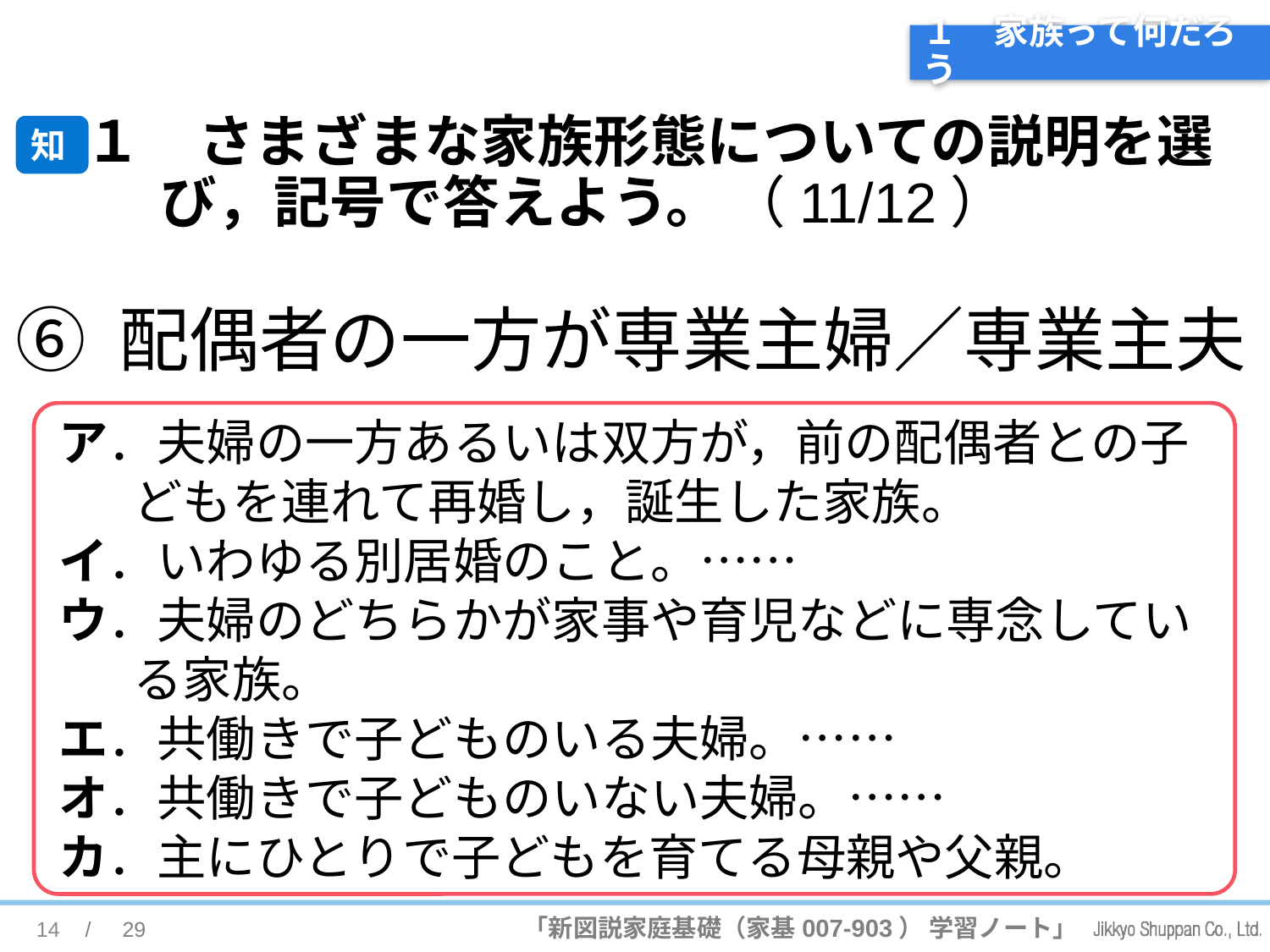

# １　家族って何だろう
１　さまざまな家族形態についての説明を選び，記号で答えよう。 （11/12）
知
⑥ 配偶者の一方が専業主婦／専業主夫
ア．夫婦の一方あるいは双方が，前の配偶者との子どもを連れて再婚し，誕生した家族。
イ．いわゆる別居婚のこと。……
ウ．夫婦のどちらかが家事や育児などに専念している家族。
エ．共働きで子どものいる夫婦。……
オ．共働きで子どものいない夫婦。……
カ．主にひとりで子どもを育てる母親や父親。
14